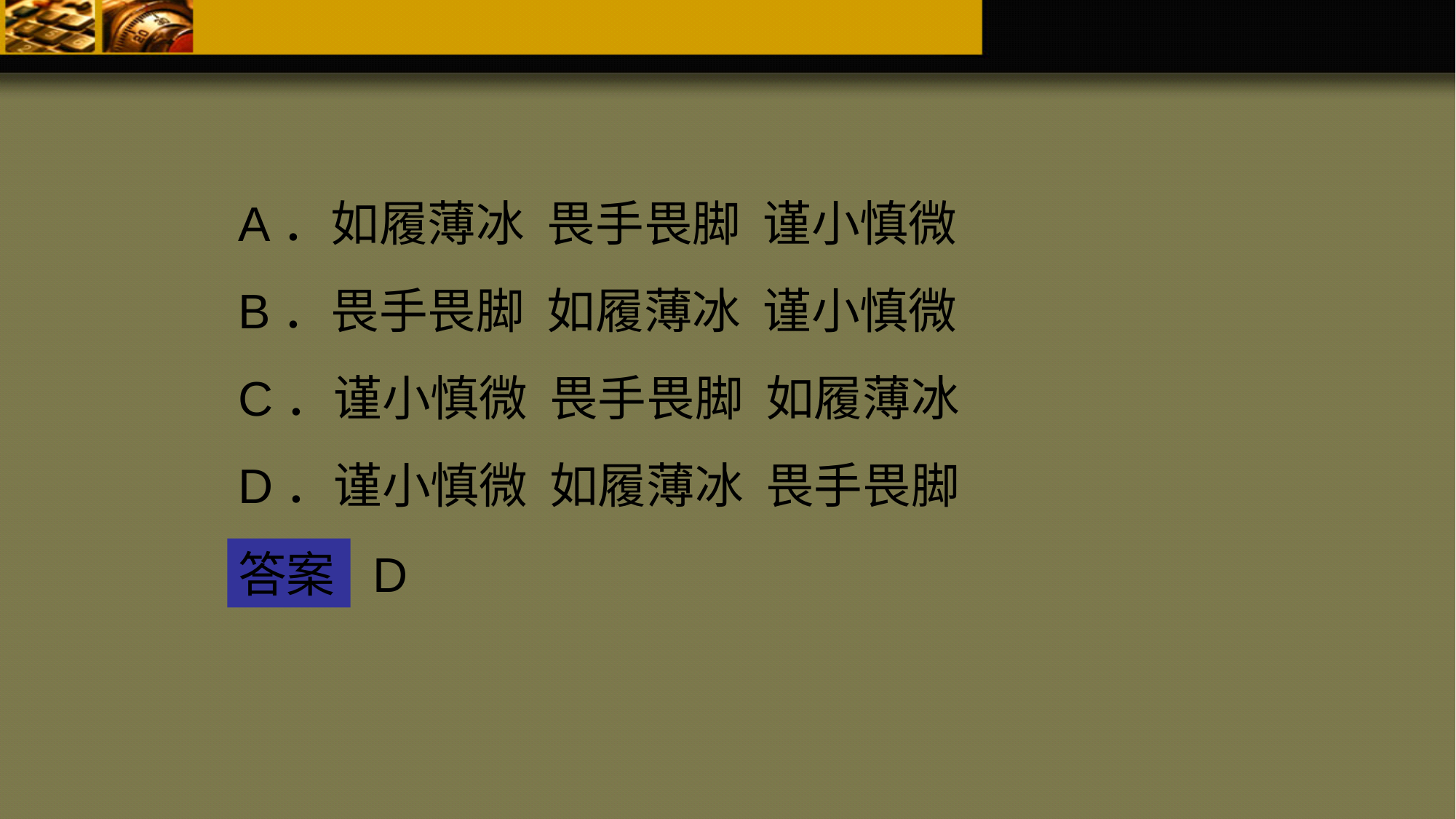

A．如履薄冰  畏手畏脚  谨小慎微
B．畏手畏脚  如履薄冰  谨小慎微
C．谨小慎微  畏手畏脚  如履薄冰
D．谨小慎微  如履薄冰  畏手畏脚
答案
D